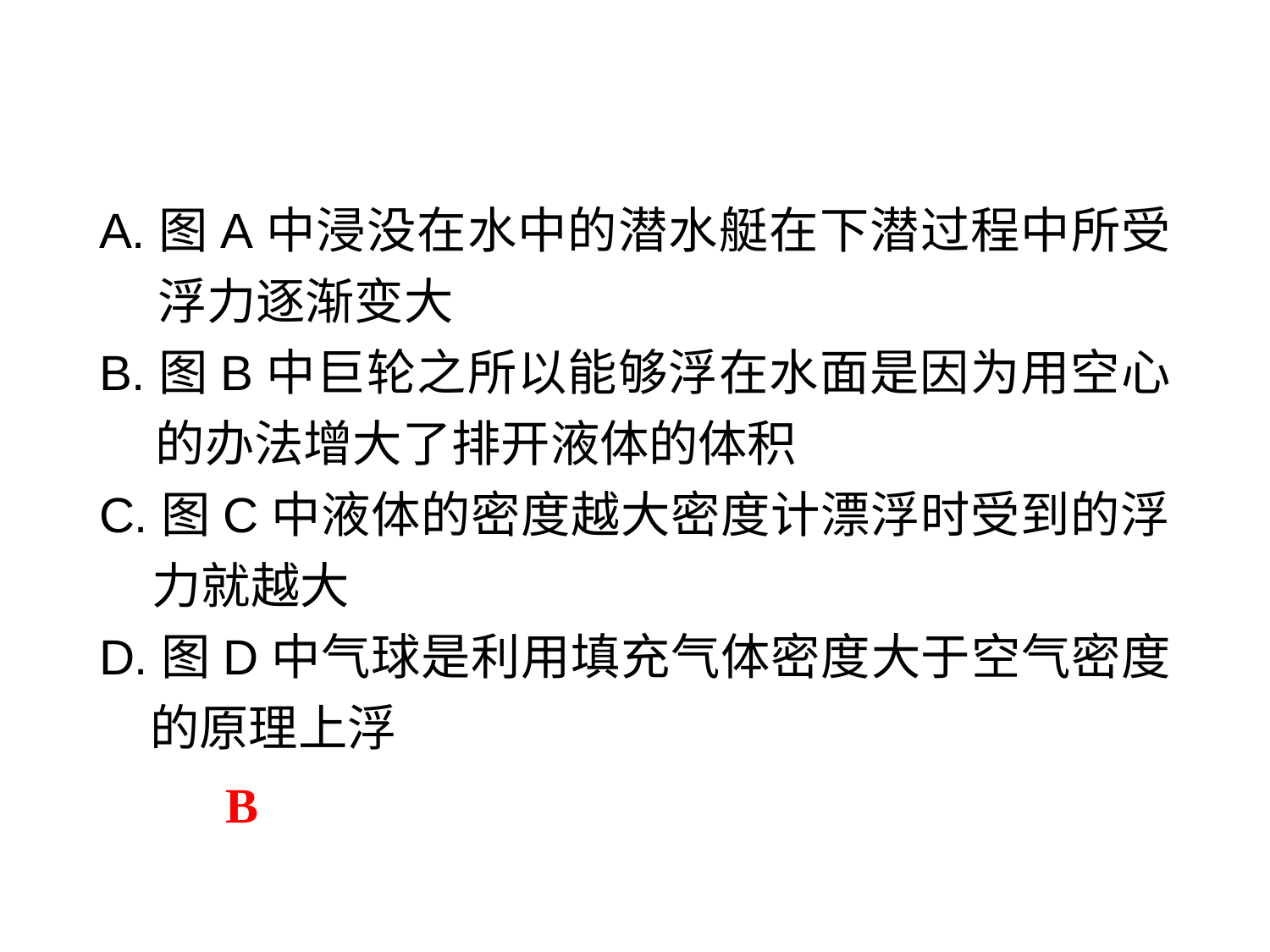

A.图A中浸没在水中的潜水艇在下潜过程中所受浮力逐渐变大
B.图B中巨轮之所以能够浮在水面是因为用空心的办法增大了排开液体的体积
C.图C中液体的密度越大密度计漂浮时受到的浮力就越大
D.图D中气球是利用填充气体密度大于空气密度的原理上浮
B